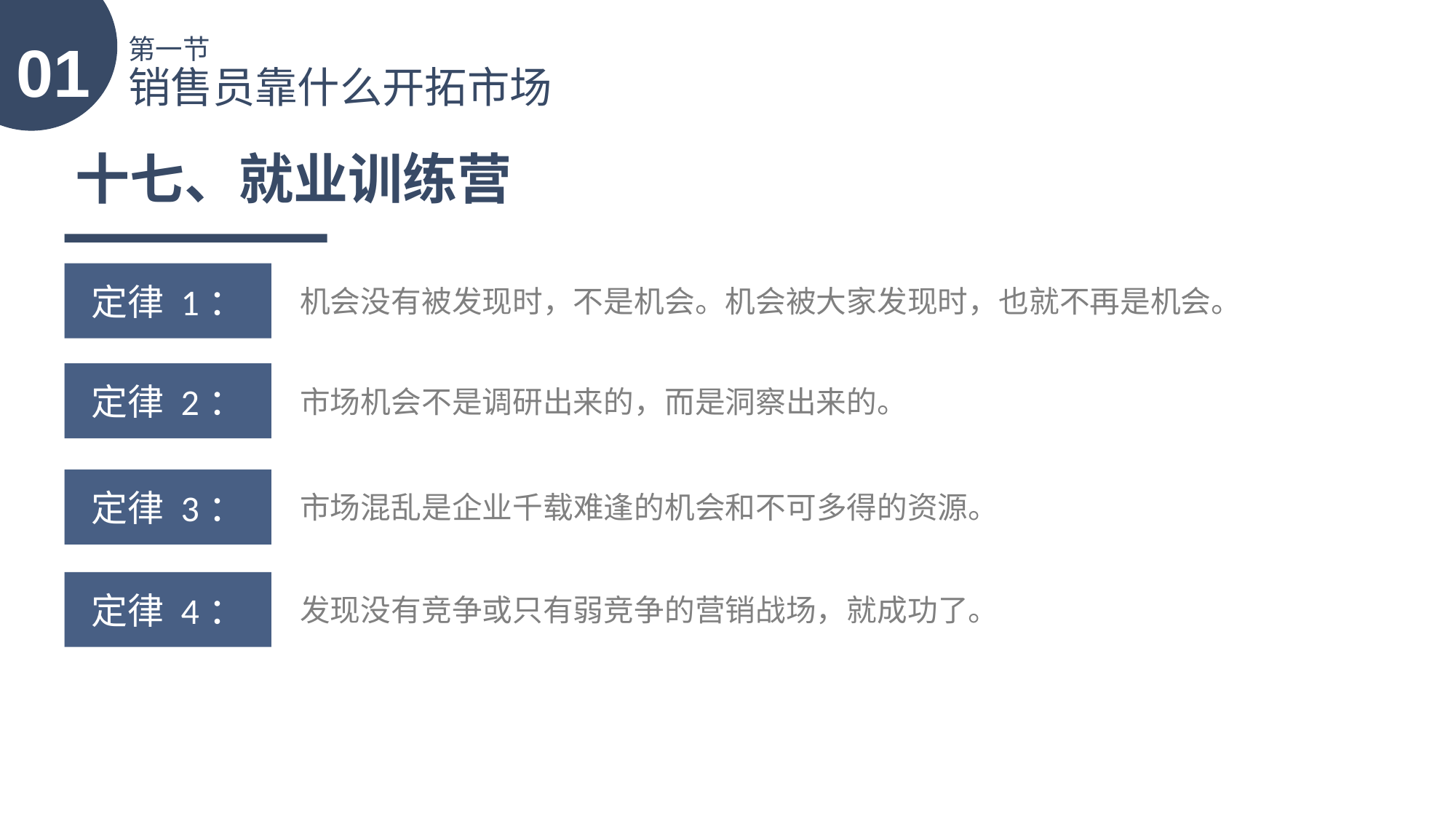

01
第一节
销售员靠什么开拓市场
十七、就业训练营

定律 1：
机会没有被发现时，不是机会。机会被大家发现时，也就不再是机会。
定律 2：
市场机会不是调研出来的，而是洞察出来的。
定律 3：
市场混乱是企业千载难逢的机会和不可多得的资源。
定律 4：
发现没有竞争或只有弱竞争的营销战场，就成功了。